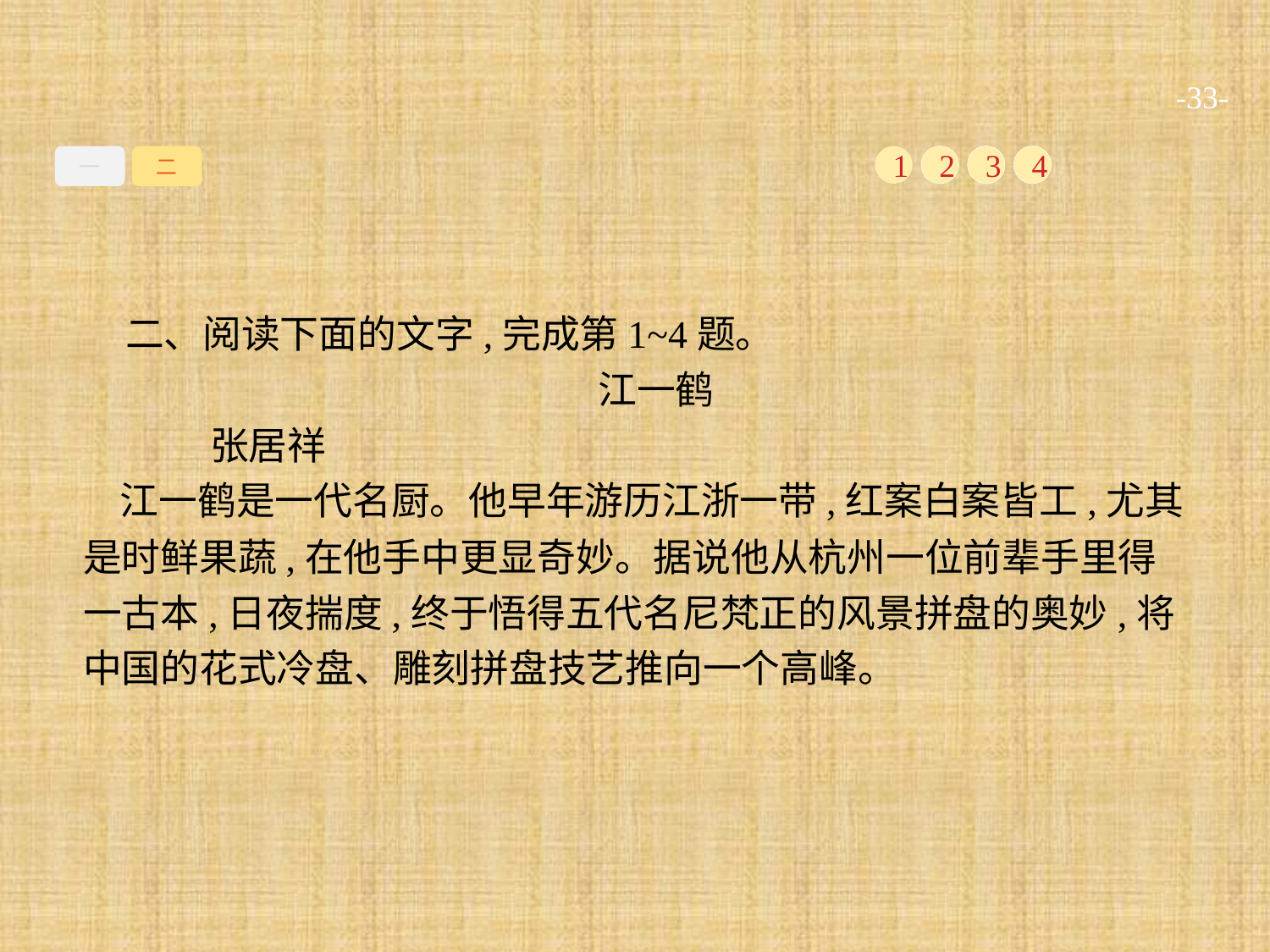

-33-
一
二
1
2
3
4
二、阅读下面的文字,完成第1~4题。
江一鹤
	张居祥
江一鹤是一代名厨。他早年游历江浙一带,红案白案皆工,尤其是时鲜果蔬,在他手中更显奇妙。据说他从杭州一位前辈手里得一古本,日夜揣度,终于悟得五代名尼梵正的风景拼盘的奥妙,将中国的花式冷盘、雕刻拼盘技艺推向一个高峰。